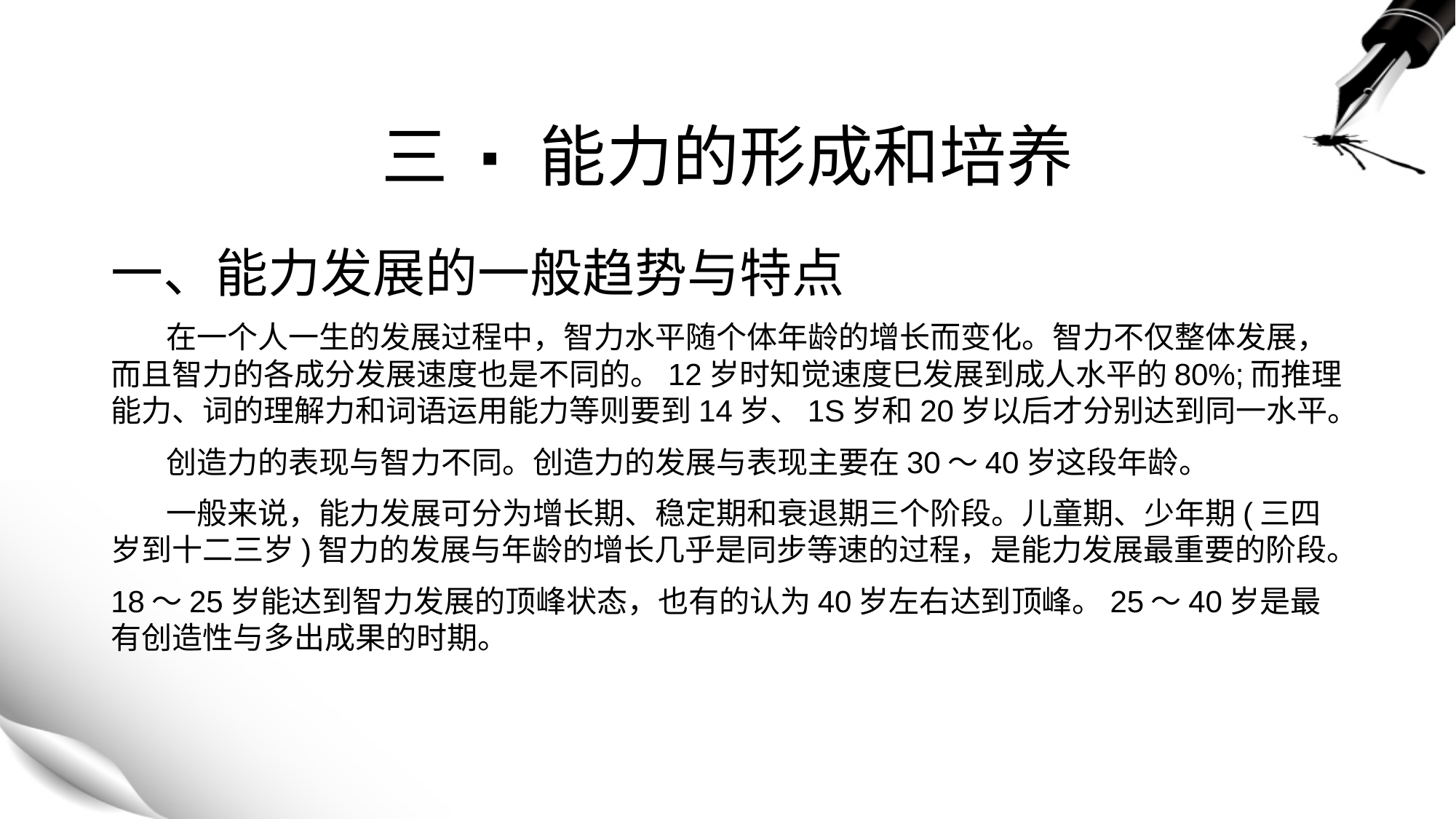

# 三 · 能力的形成和培养
一、能力发展的一般趋势与特点
       在一个人一生的发展过程中，智力水平随个体年龄的增长而变化。智力不仅整体发展，而且智力的各成分发展速度也是不同的。12岁时知觉速度巳发展到成人水平的80%;而推理能力、词的理解力和词语运用能力等则要到14岁、1S岁和20岁以后才分别达到同一水平。
       创造力的表现与智力不同。创造力的发展与表现主要在30～40岁这段年龄。
       一般来说，能力发展可分为增长期、稳定期和衰退期三个阶段。儿童期、少年期(三四岁到十二三岁)智力的发展与年龄的增长几乎是同步等速的过程，是能力发展最重要的阶段。
18～25岁能达到智力发展的顶峰状态，也有的认为40岁左右达到顶峰。25～40岁是最有创造性与多出成果的时期。